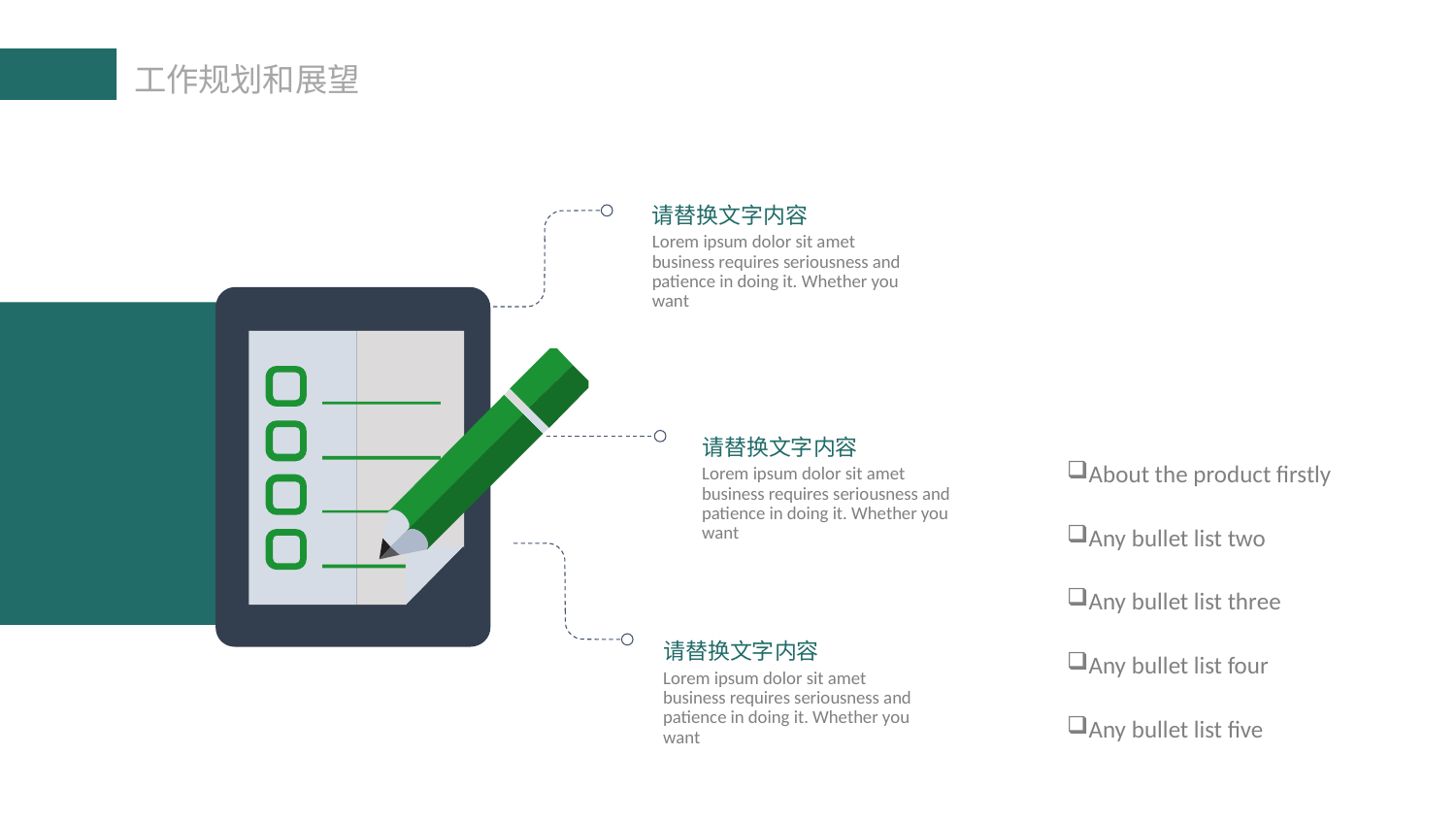

请替换文字内容
Lorem ipsum dolor sit amet business requires seriousness and patience in doing it. Whether you want

请替换文字内容
Lorem ipsum dolor sit amet business requires seriousness and patience in doing it. Whether you want

About the product firstly
Any bullet list two
Any bullet list three
Any bullet list four
Any bullet list five

请替换文字内容
Lorem ipsum dolor sit amet business requires seriousness and patience in doing it. Whether you want